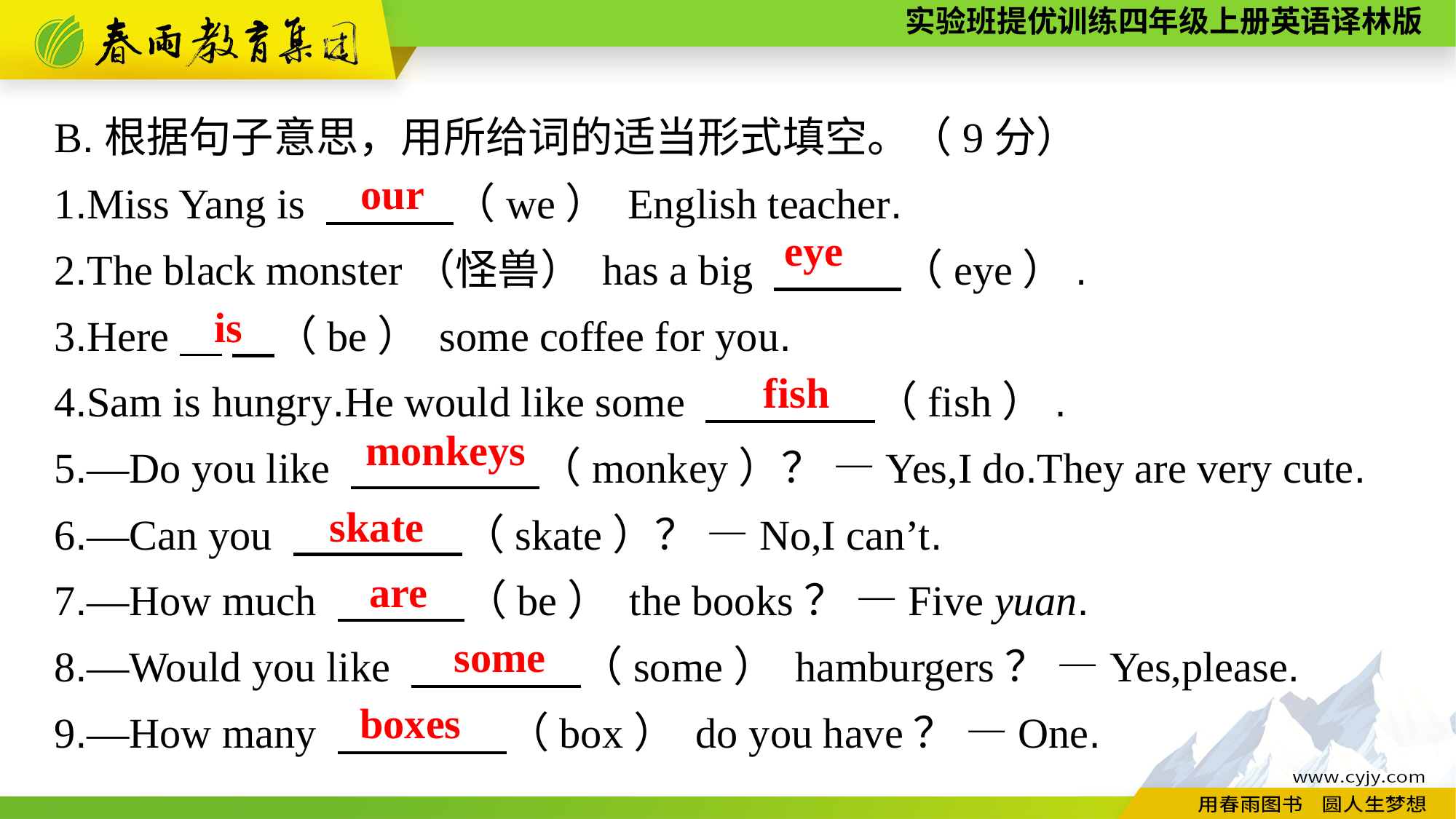

B.根据句子意思，用所给词的适当形式填空。（9分）
1.Miss Yang is 　　　（we） English teacher.
2.The black monster（怪兽） has a big 　　　（eye）.
3.Here     　（be） some coffee for you.
4.Sam is hungry.He would like some 　　　　（fish）.
5.—Do you like 　　　  　（monkey）？ —Yes,I do.They are very cute.
6.—Can you 　　　　（skate）？ —No,I can’t.
7.—How much 　　　（be） the books？ —Five yuan.
8.—Would you like 　　　　（some） hamburgers？ —Yes,please.
9.—How many 　　　　（box） do you have？ —One.
our
eye
is
fish
monkeys
skate
are
some
boxes